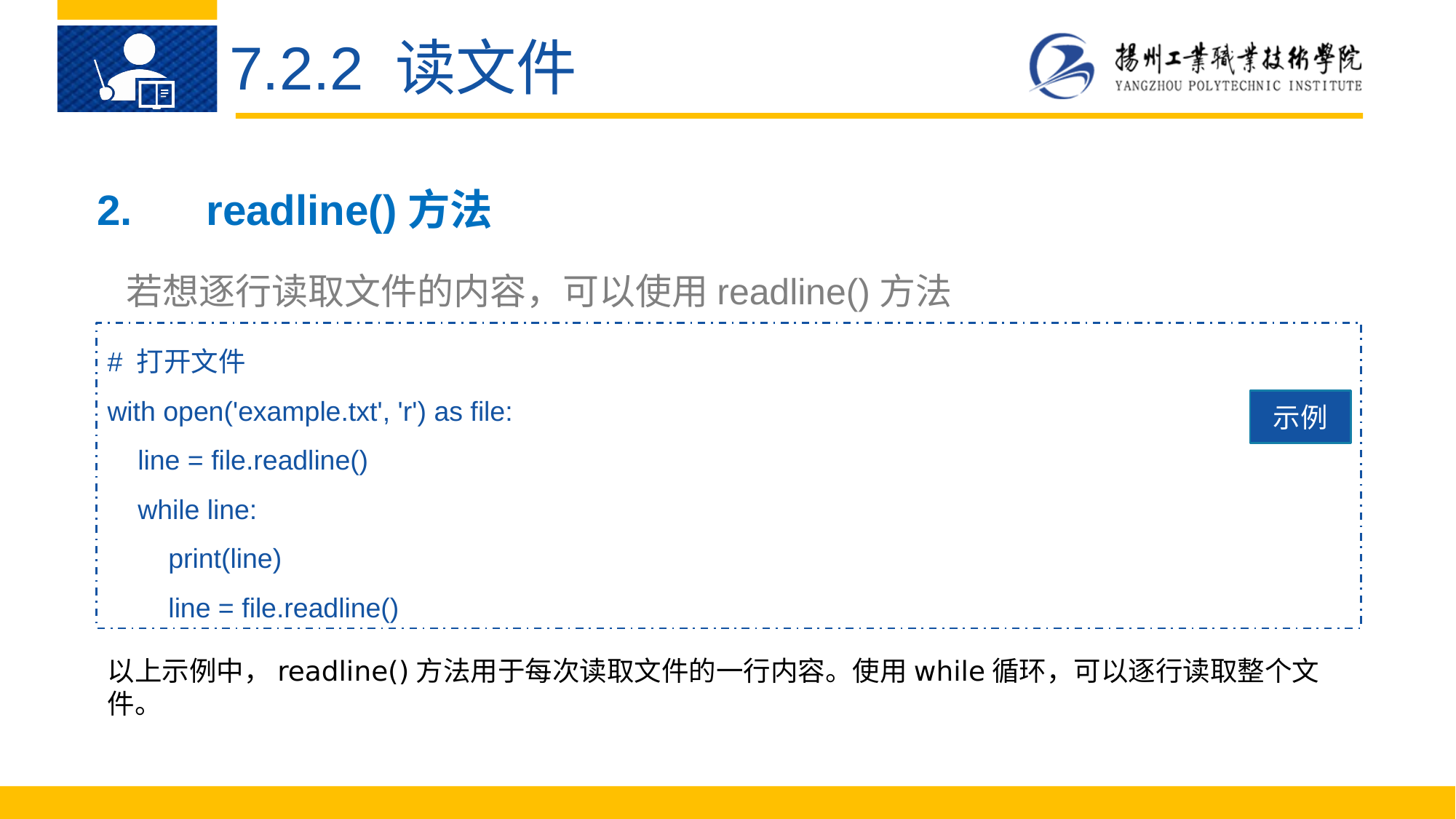

7.2.2 读文件
2.	readline()方法

若想逐行读取文件的内容，可以使用readline()方法
# 打开文件
with open('example.txt', 'r') as file:
    line = file.readline()
    while line:
        print(line)
        line = file.readline()
示例
以上示例中，readline()方法用于每次读取文件的一行内容。使用while循环，可以逐行读取整个文件。